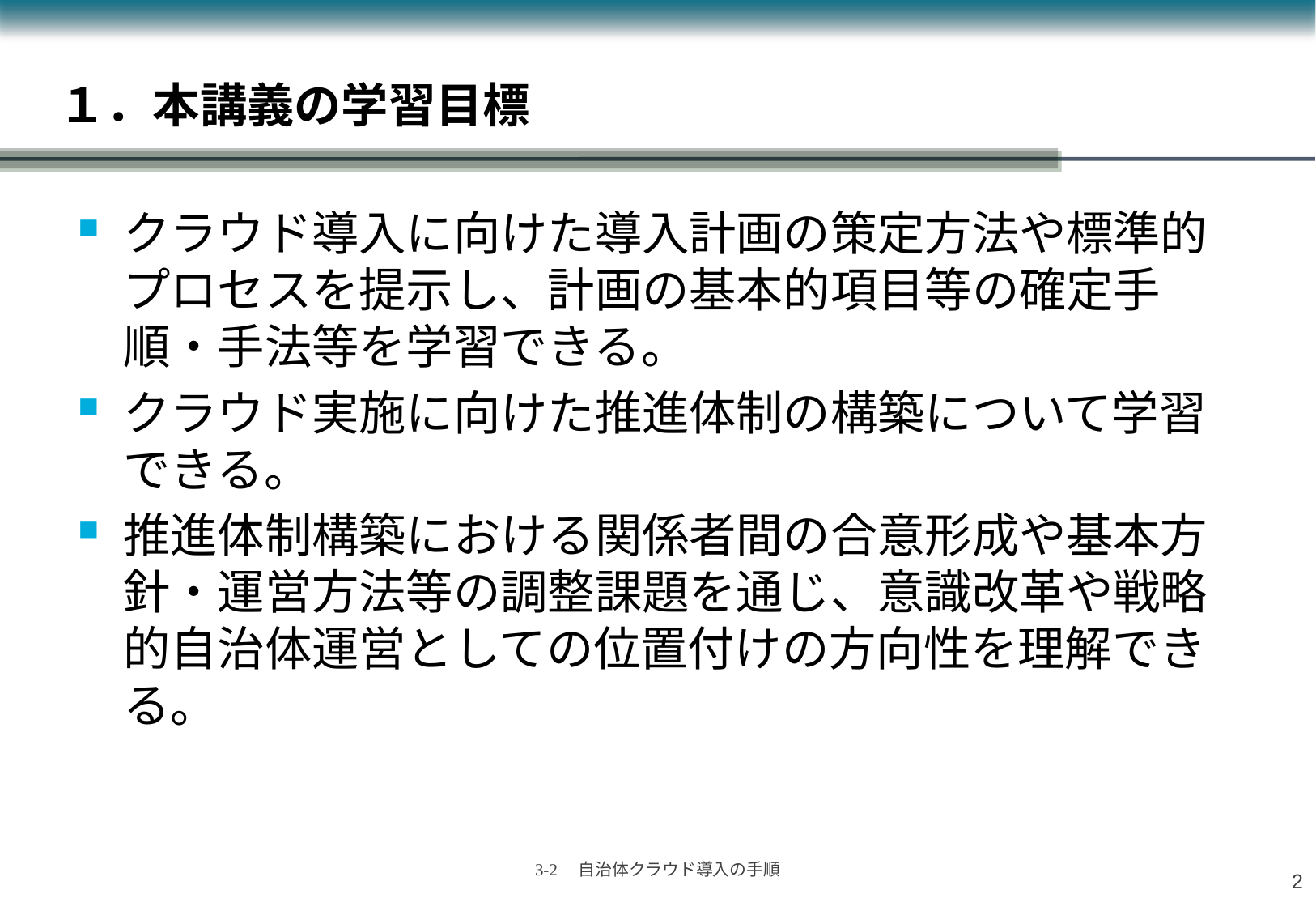

# １．本講義の学習目標
クラウド導入に向けた導入計画の策定方法や標準的プロセスを提示し、計画の基本的項目等の確定手順・手法等を学習できる。
クラウド実施に向けた推進体制の構築について学習できる。
推進体制構築における関係者間の合意形成や基本方針・運営方法等の調整課題を通じ、意識改革や戦略的自治体運営としての位置付けの方向性を理解できる。

2
3-2　自治体クラウド導入の手順